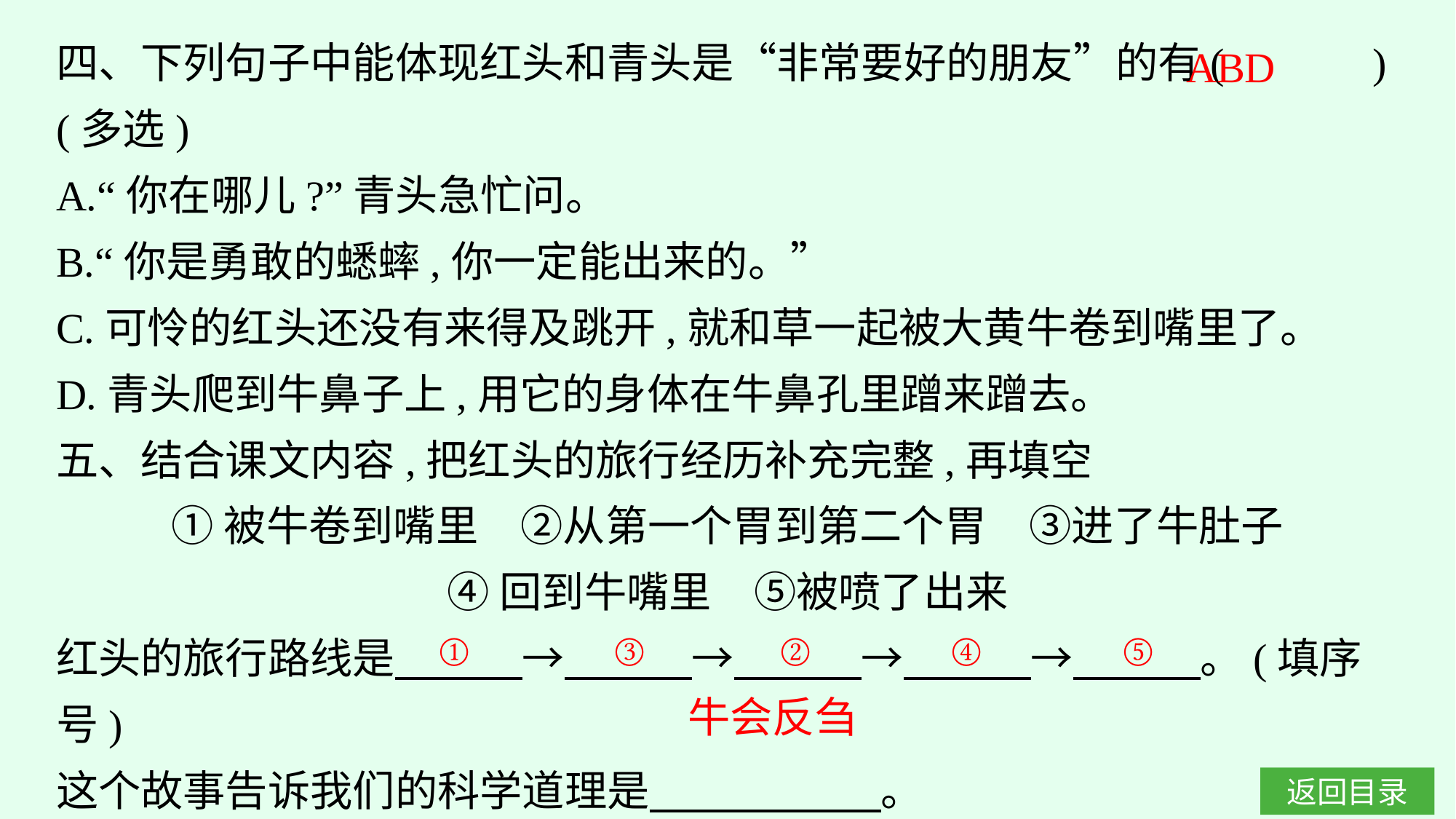

四、下列句子中能体现红头和青头是“非常要好的朋友”的有(　　　)(多选)
A.“你在哪儿?”青头急忙问。
B.“你是勇敢的蟋蟀,你一定能出来的。”
C.可怜的红头还没有来得及跳开,就和草一起被大黄牛卷到嘴里了。
D.青头爬到牛鼻子上,用它的身体在牛鼻孔里蹭来蹭去。
五、结合课文内容,把红头的旅行经历补充完整,再填空
①被牛卷到嘴里　②从第一个胃到第二个胃　③进了牛肚子
④回到牛嘴里　⑤被喷了出来
红头的旅行路线是　　　→　　　→　　　→　　　→　　　。(填序号)
这个故事告诉我们的科学道理是　                    。
ABD
①
③
②
④
⑤
牛会反刍